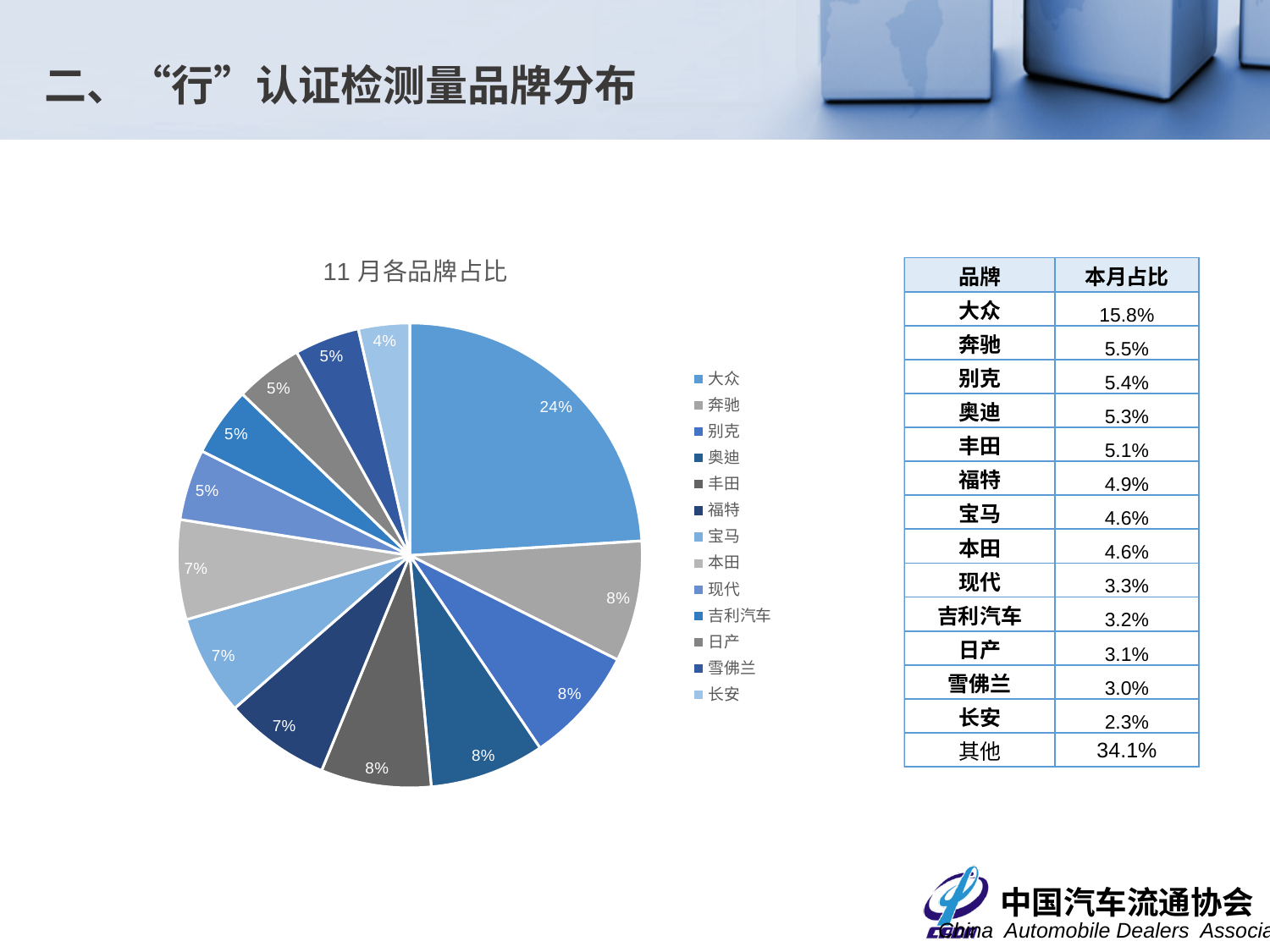

二、“行”认证检测量品牌分布

### Chart: 11月各品牌占比

| Category |  |
|---|---|
| 大众 | 0.15824710894704808 |
| 奔驰 | 0.05538648813146683 |
| 别克 | 0.05356055995130858 |
| 奥迪 | 0.05264759586122946 |
| 丰田 | 0.0505173463177115 |
| 福特 | 0.048691418137553254 |
| 宝马 | 0.04595252586731589 |
| 本田 | 0.04564820450395618 |
| 现代 | 0.03256238587948874 |
| 吉利汽车 | 0.03164942178940962 |
| 日产 | 0.0310407790626902 |
| 雪佛兰 | 0.02982349360925137 |
| 长安 | 0.023432744978697503 |
| 品牌 | 本月占比 |
| --- | --- |
| 大众 | 15.8% |
| 奔驰 | 5.5% |
| 别克 | 5.4% |
| 奥迪 | 5.3% |
| 丰田 | 5.1% |
| 福特 | 4.9% |
| 宝马 | 4.6% |
| 本田 | 4.6% |
| 现代 | 3.3% |
| 吉利汽车 | 3.2% |
| 日产 | 3.1% |
| 雪佛兰 | 3.0% |
| 长安 | 2.3% |
| 其他 | 34.1% |